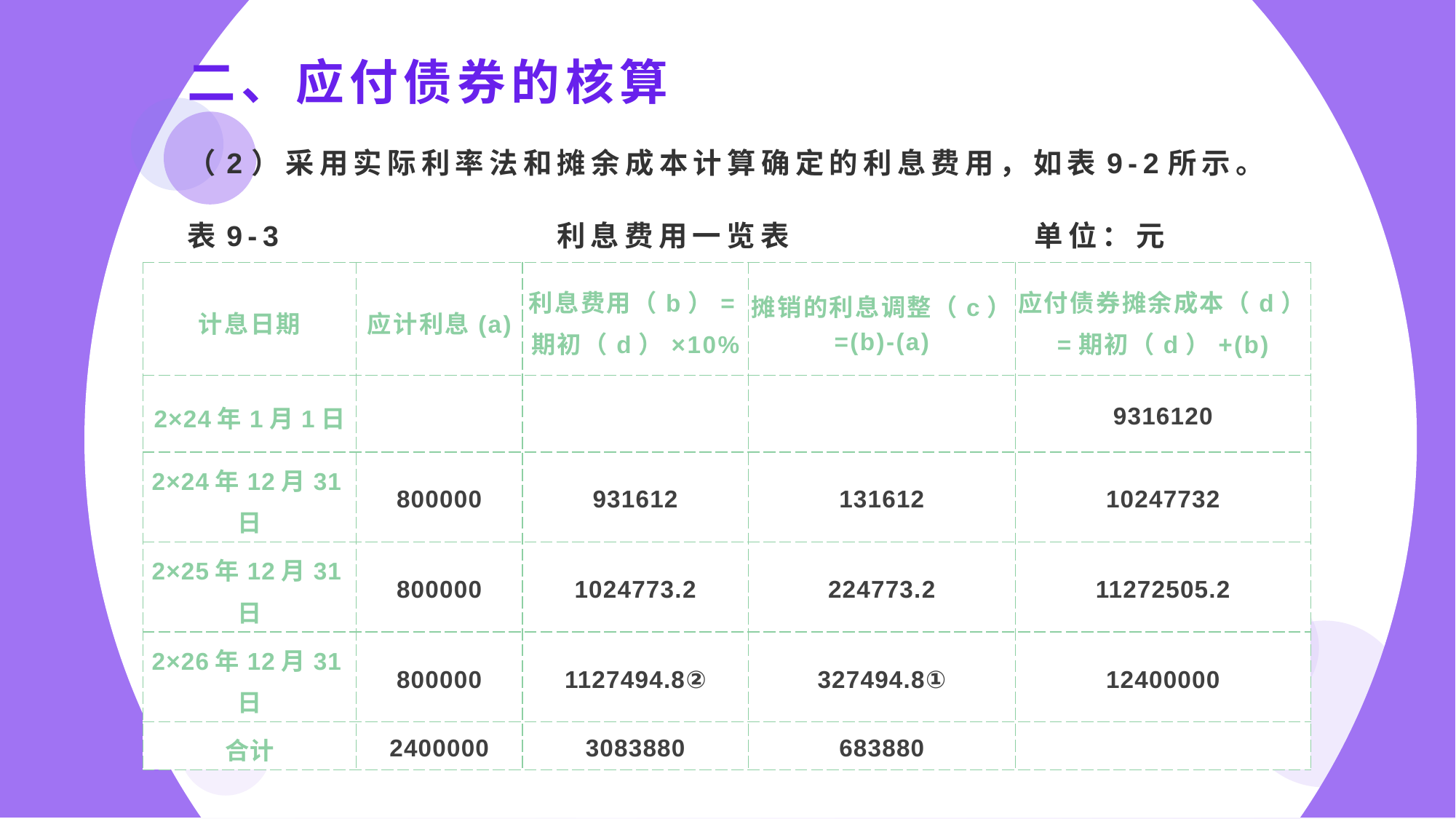

（2）采用实际利率法和摊余成本计算确定的利息费用，如表9-2所示。
表9-3                                 利息费用一览表                    单位：元
二、应付债券的核算

（2）采用实际利率法和摊余成本计算确定的利息费用，如表9-2所示。

表9-3                    利息费用一览表                    单位：元
| 计息日期 | 应计利息(a) | 利息费用（b）=期初（d）×10% | 摊销的利息调整（c）=(b)-(a) | 应付债券摊余成本（d）=期初（d）+(b) |
| --- | --- | --- | --- | --- |
| 2×24年1月1日 |  |  |  | 9316120 |
| 2×24年12月31日 | 800000 | 931612 | 131612 | 10247732 |
| 2×25年12月31日 | 800000 | 1024773.2 | 224773.2 | 11272505.2 |
| 2×26年12月31日 | 800000 | 1127494.8② | 327494.8① | 12400000 |
| 合计 | 2400000 | 3083880 | 683880 |  |